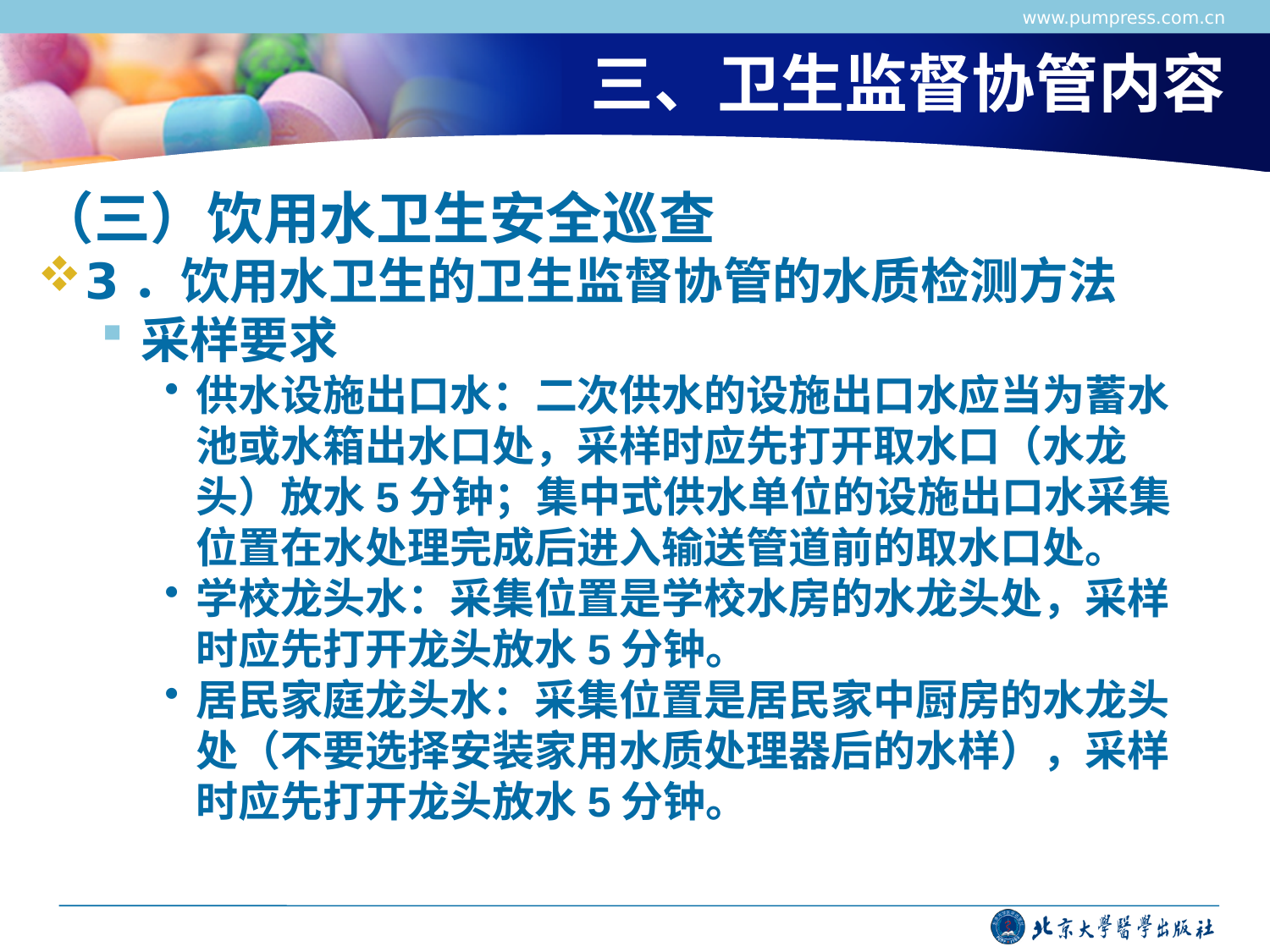

www.pumpress.com.cn
# 三、卫生监督协管内容
（三）饮用水卫生安全巡查
3．饮用水卫生的卫生监督协管的水质检测方法
采样要求
供水设施出口水：二次供水的设施出口水应当为蓄水池或水箱出水口处，采样时应先打开取水口（水龙头）放水5分钟；集中式供水单位的设施出口水采集位置在水处理完成后进入输送管道前的取水口处。
学校龙头水：采集位置是学校水房的水龙头处，采样时应先打开龙头放水5分钟。
居民家庭龙头水：采集位置是居民家中厨房的水龙头处（不要选择安装家用水质处理器后的水样），采样时应先打开龙头放水5分钟。